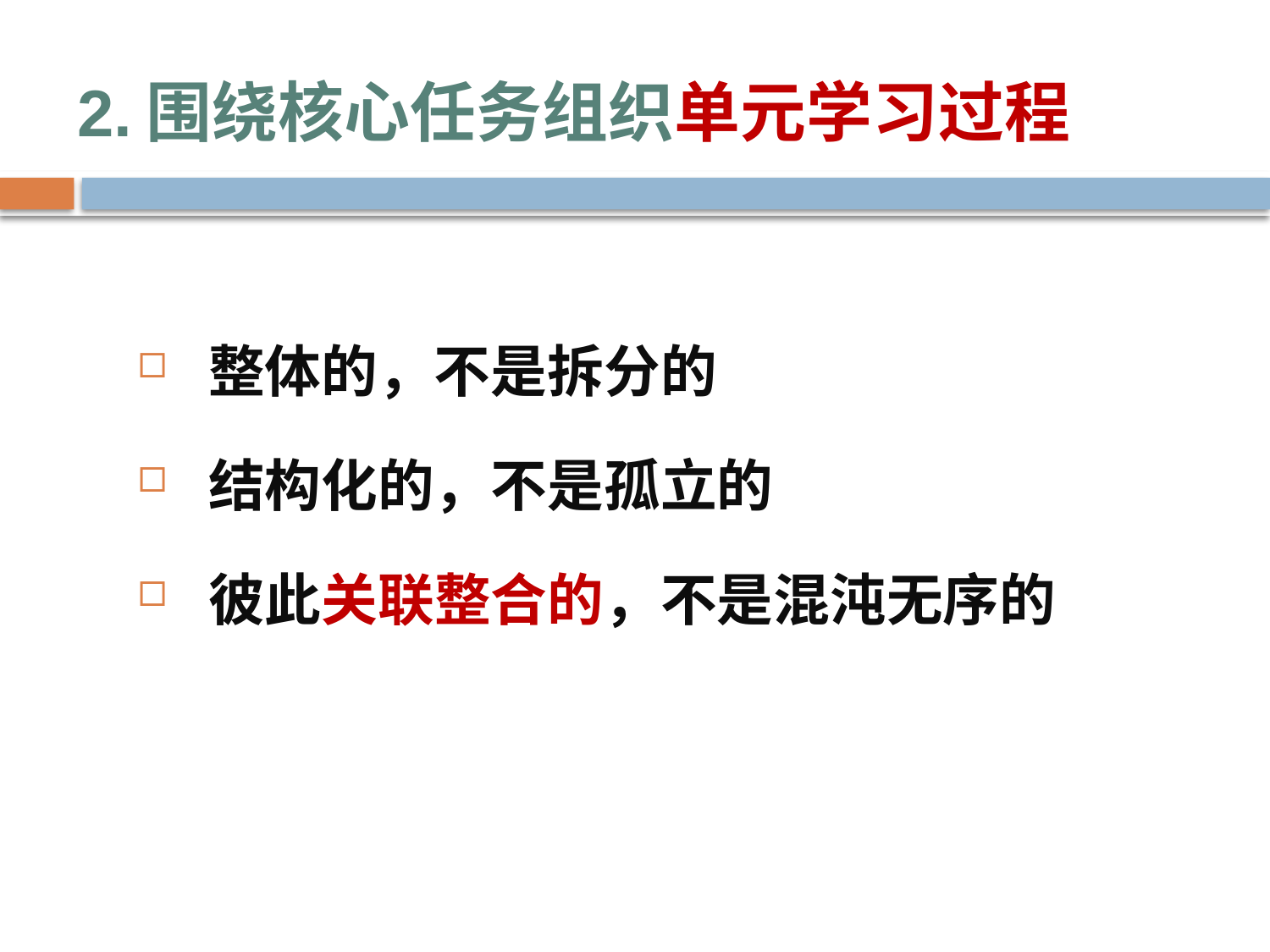

# 2.围绕核心任务组织单元学习过程
 整体的，不是拆分的
 结构化的，不是孤立的
 彼此关联整合的，不是混沌无序的